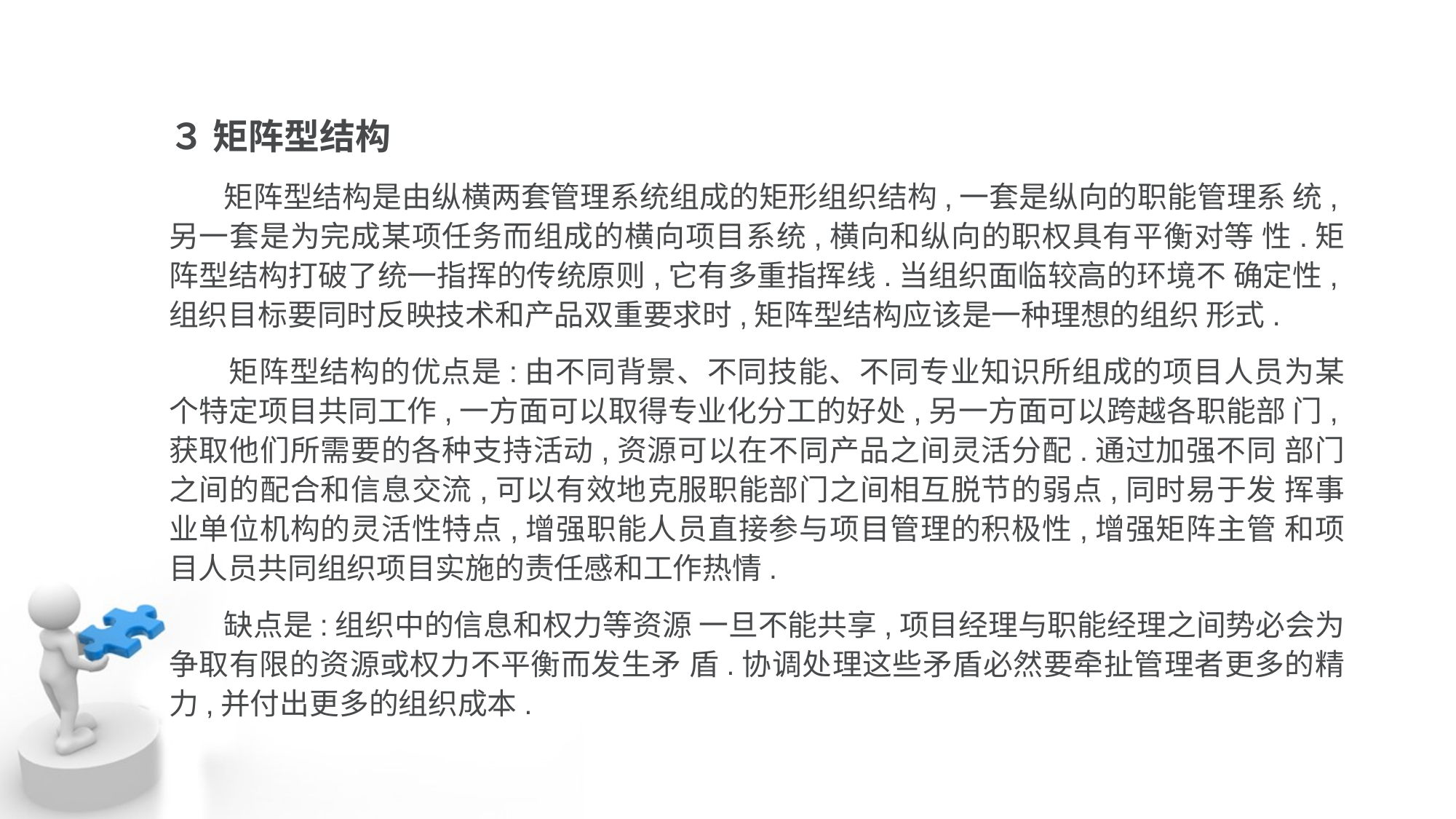

３ 矩阵型结构
       矩阵型结构是由纵横两套管理系统组成的矩形组织结构,一套是纵向的职能管理系 统,另一套是为完成某项任务而组成的横向项目系统,横向和纵向的职权具有平衡对等 性.矩阵型结构打破了统一指挥的传统原则,它有多重指挥线.当组织面临较高的环境不 确定性,组织目标要同时反映技术和产品双重要求时,矩阵型结构应该是一种理想的组织 形式.
       矩阵型结构的优点是:由不同背景、不同技能、不同专业知识所组成的项目人员为某 个特定项目共同工作,一方面可以取得专业化分工的好处,另一方面可以跨越各职能部 门,获取他们所需要的各种支持活动,资源可以在不同产品之间灵活分配.通过加强不同 部门之间的配合和信息交流,可以有效地克服职能部门之间相互脱节的弱点,同时易于发 挥事业单位机构的灵活性特点,增强职能人员直接参与项目管理的积极性,增强矩阵主管 和项目人员共同组织项目实施的责任感和工作热情.
       缺点是:组织中的信息和权力等资源 一旦不能共享,项目经理与职能经理之间势必会为争取有限的资源或权力不平衡而发生矛 盾.协调处理这些矛盾必然要牵扯管理者更多的精力,并付出更多的组织成本.